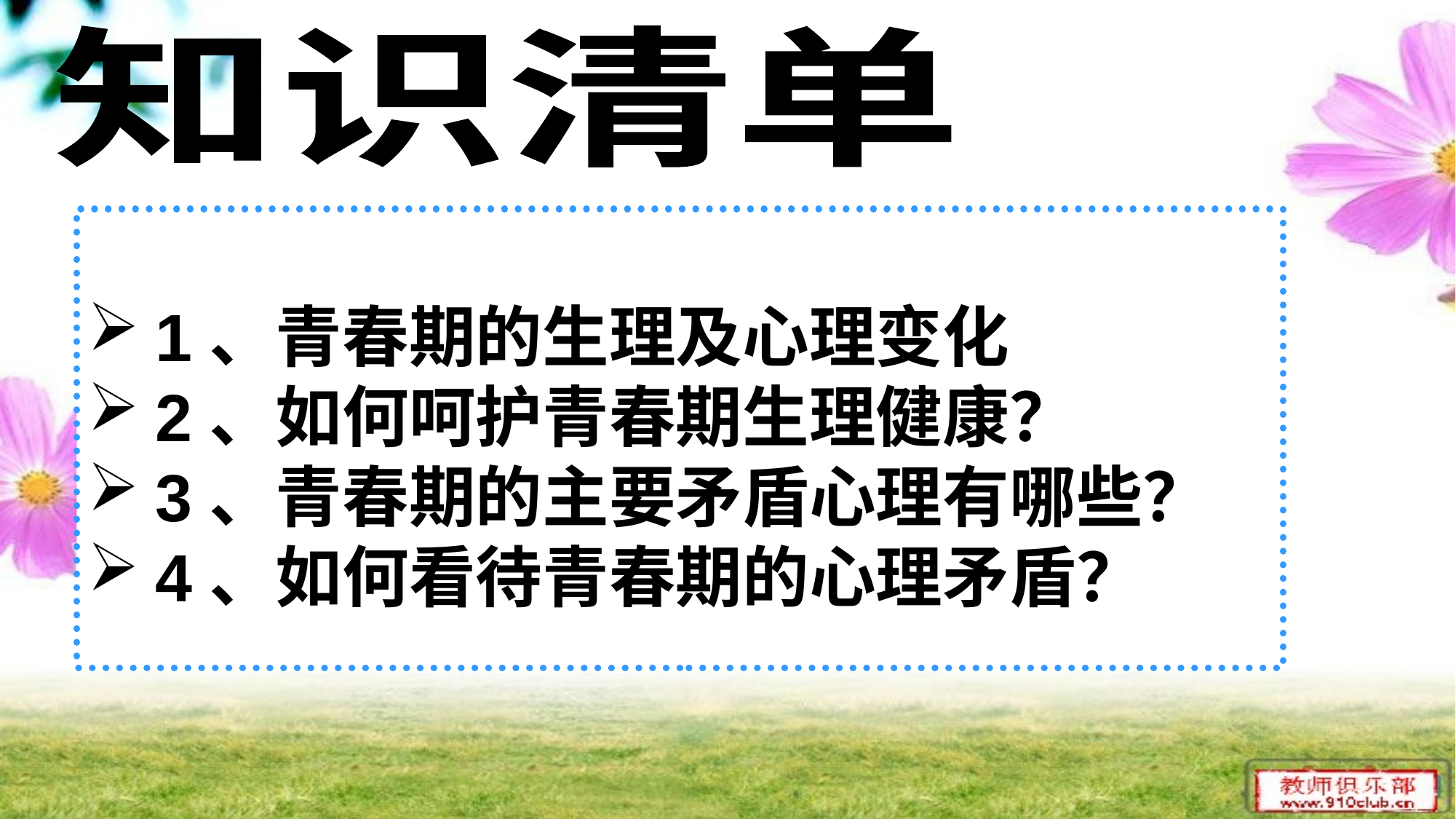

知识清单

1、青春期的生理及心理变化
2、如何呵护青春期生理健康？
3、青春期的主要矛盾心理有哪些？
4、如何看待青春期的心理矛盾？